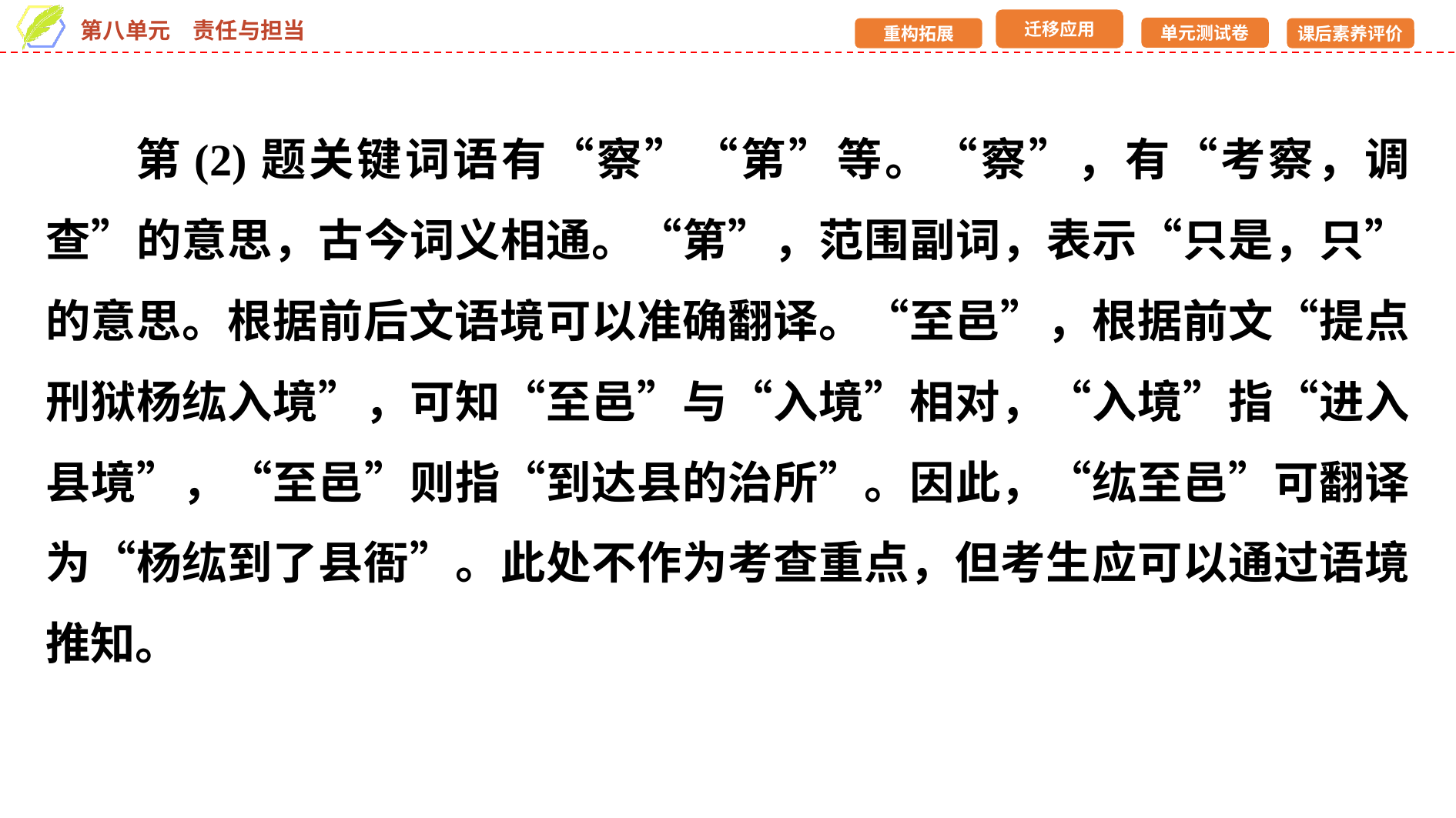

第(2)题关键词语有“察”“第”等。“察”，有“考察，调查”的意思，古今词义相通。“第”，范围副词，表示“只是，只”的意思。根据前后文语境可以准确翻译。“至邑”，根据前文“提点刑狱杨纮入境”，可知“至邑”与“入境”相对，“入境”指“进入县境”，“至邑”则指“到达县的治所”。因此，“纮至邑”可翻译为“杨纮到了县衙”。此处不作为考查重点，但考生应可以通过语境推知。